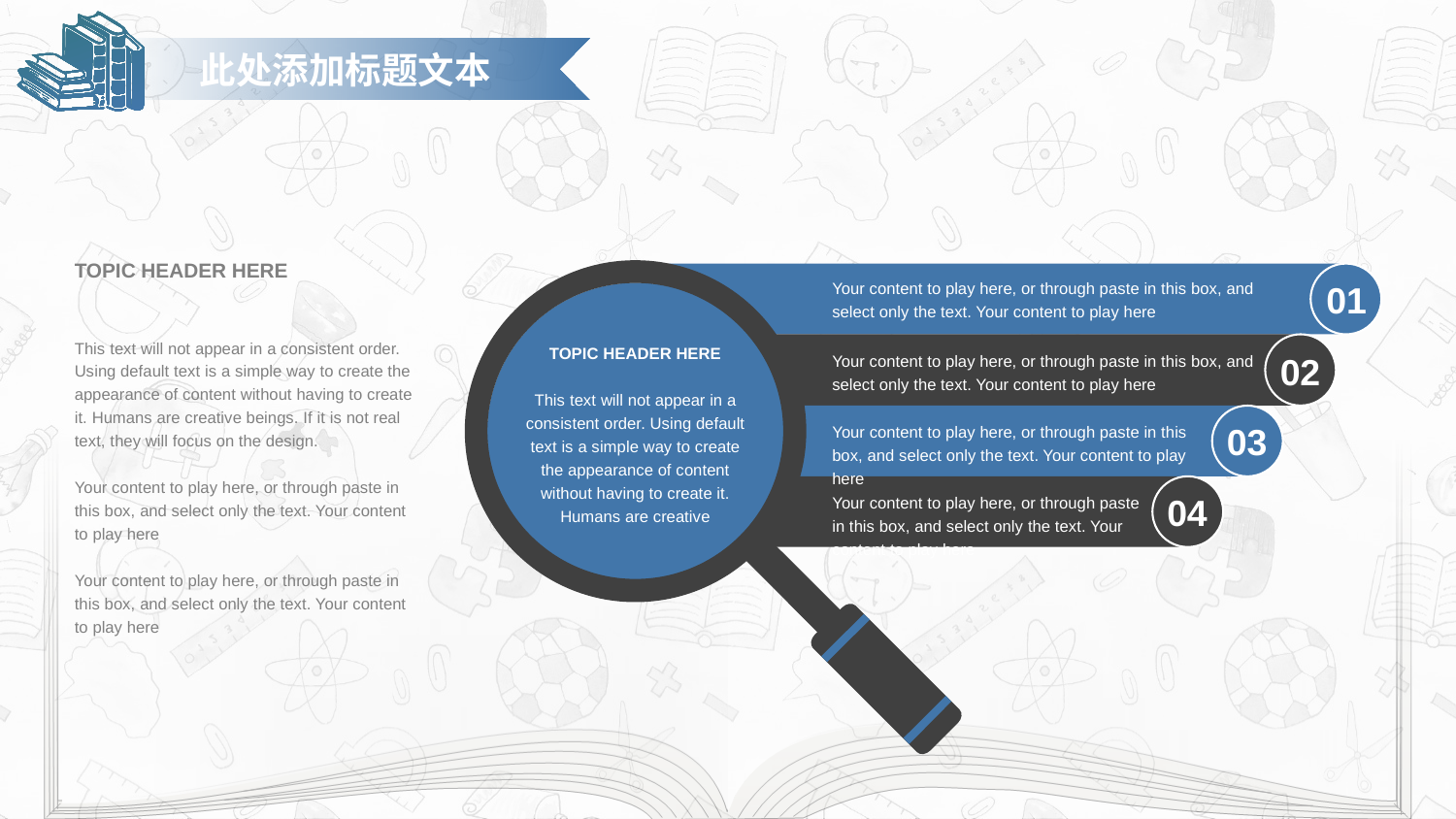

此处添加标题文本
TOPIC HEADER HERE

This text will not appear in a consistent order. Using default text is a simple way to create the appearance of content without having to create it. Humans are creative beings. If it is not real text, they will focus on the design.

Your content to play here, or through paste in this box, and select only the text. Your content to play here

Your content to play here, or through paste in this box, and select only the text. Your content to play here

01
Your content to play here, or through paste in this box, and select only the text. Your content to play here

TOPIC HEADER HERE

This text will not appear in a consistent order. Using default text is a simple way to create the appearance of content without having to create it. Humans are creative
02
Your content to play here, or through paste in this box, and select only the text. Your content to play here

03
Your content to play here, or through paste in this box, and select only the text. Your content to play here

04
Your content to play here, or through paste in this box, and select only the text. Your content to play here